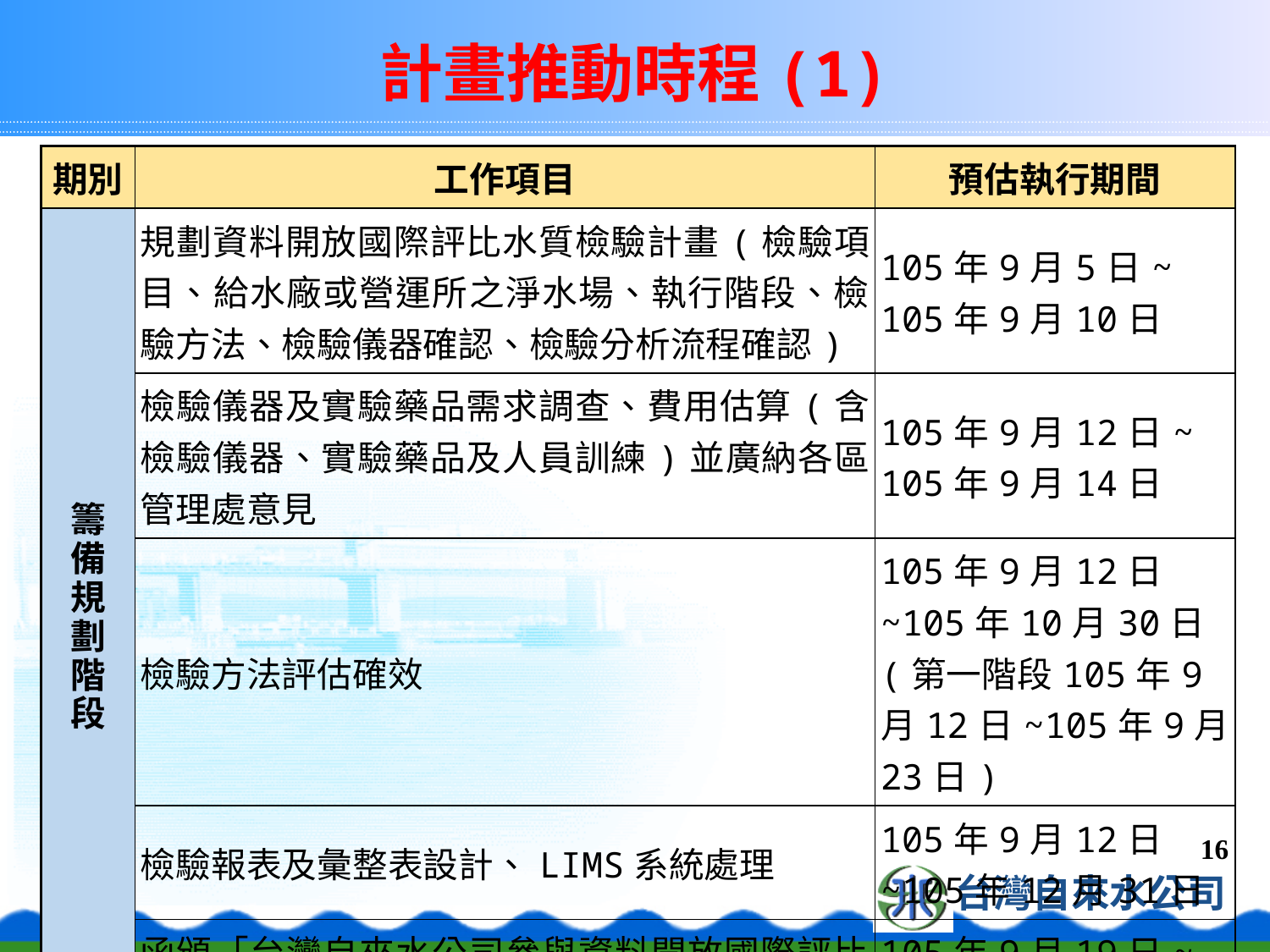

# 計畫推動時程(1)
| 期別 | 工作項目 | 預估執行期間 |
| --- | --- | --- |
| 籌 備 規 劃 階 段 | 規劃資料開放國際評比水質檢驗計畫(檢驗項目、給水廠或營運所之淨水場、執行階段、檢驗方法、檢驗儀器確認、檢驗分析流程確認) | 105年9月5日~ 105年9月10日 |
|  | 檢驗儀器及實驗藥品需求調查、費用估算(含檢驗儀器、實驗藥品及人員訓練)並廣納各區管理處意見 | 105年9月12日~ 105年9月14日 |
|  | 檢驗方法評估確效 | 105年9月12日~105年10月30日 (第一階段105年9月12日~105年9月23日) |
|  | 檢驗報表及彙整表設計、LIMS系統處理 | 105年9月12日~105年12月31日 |
|  | 函頒「台灣自來水公司參與資料開放國際評比水質檢驗計畫」 | 105年9月19日~ 105年9月23日 |
16